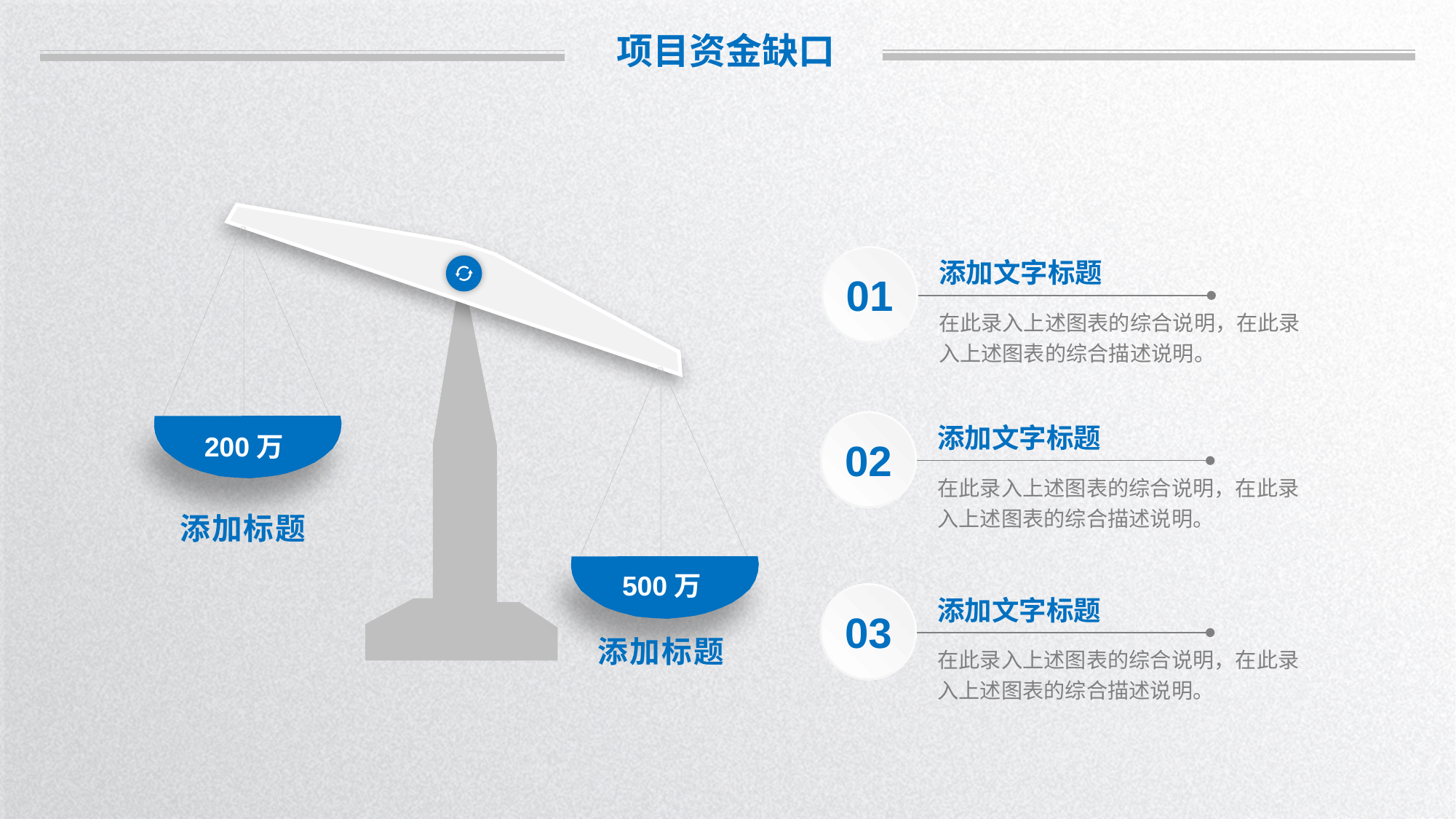

项目资金缺口

200万

500万

添加文字标题
01

在此录入上述图表的综合说明，在此录入上述图表的综合描述说明。

添加文字标题
02
在此录入上述图表的综合说明，在此录入上述图表的综合描述说明。
添加标题

添加文字标题
03
添加标题
在此录入上述图表的综合说明，在此录入上述图表的综合描述说明。